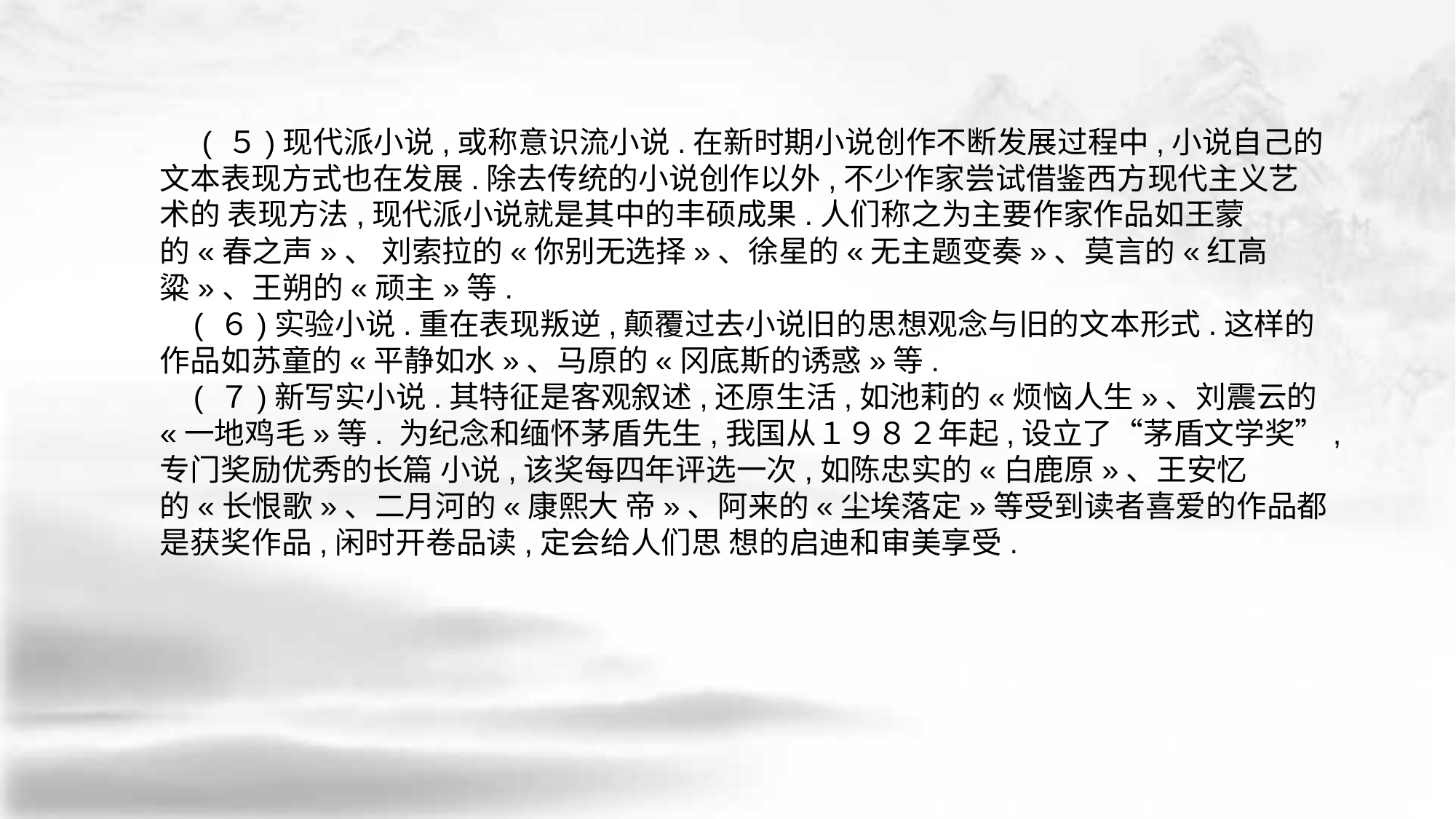

( ５)现代派小说,或称意识流小说.在新时期小说创作不断发展过程中,小说自己的文本表现方式也在发展.除去传统的小说创作以外,不少作家尝试借鉴西方现代主义艺术的 表现方法,现代派小说就是其中的丰硕成果.人们称之为主要作家作品如王蒙的«春之声»、 刘索拉的«你别无选择»、徐星的«无主题变奏»、莫言的«红高粱»、王朔的«顽主»等.
    ( ６)实验小说.重在表现叛逆,颠覆过去小说旧的思想观念与旧的文本形式.这样的作品如苏童的«平静如水»、马原的«冈底斯的诱惑»等.
    ( ７)新写实小说.其特征是客观叙述,还原生活,如池莉的«烦恼人生»、刘震云的«一地鸡毛»等. 为纪念和缅怀茅盾先生,我国从１９８２年起,设立了“茅盾文学奖”,专门奖励优秀的长篇 小说,该奖每四年评选一次,如陈忠实的«白鹿原»、王安忆的«长恨歌»、二月河的«康熙大 帝»、阿来的«尘埃落定»等受到读者喜爱的作品都是获奖作品,闲时开卷品读,定会给人们思 想的启迪和审美享受.